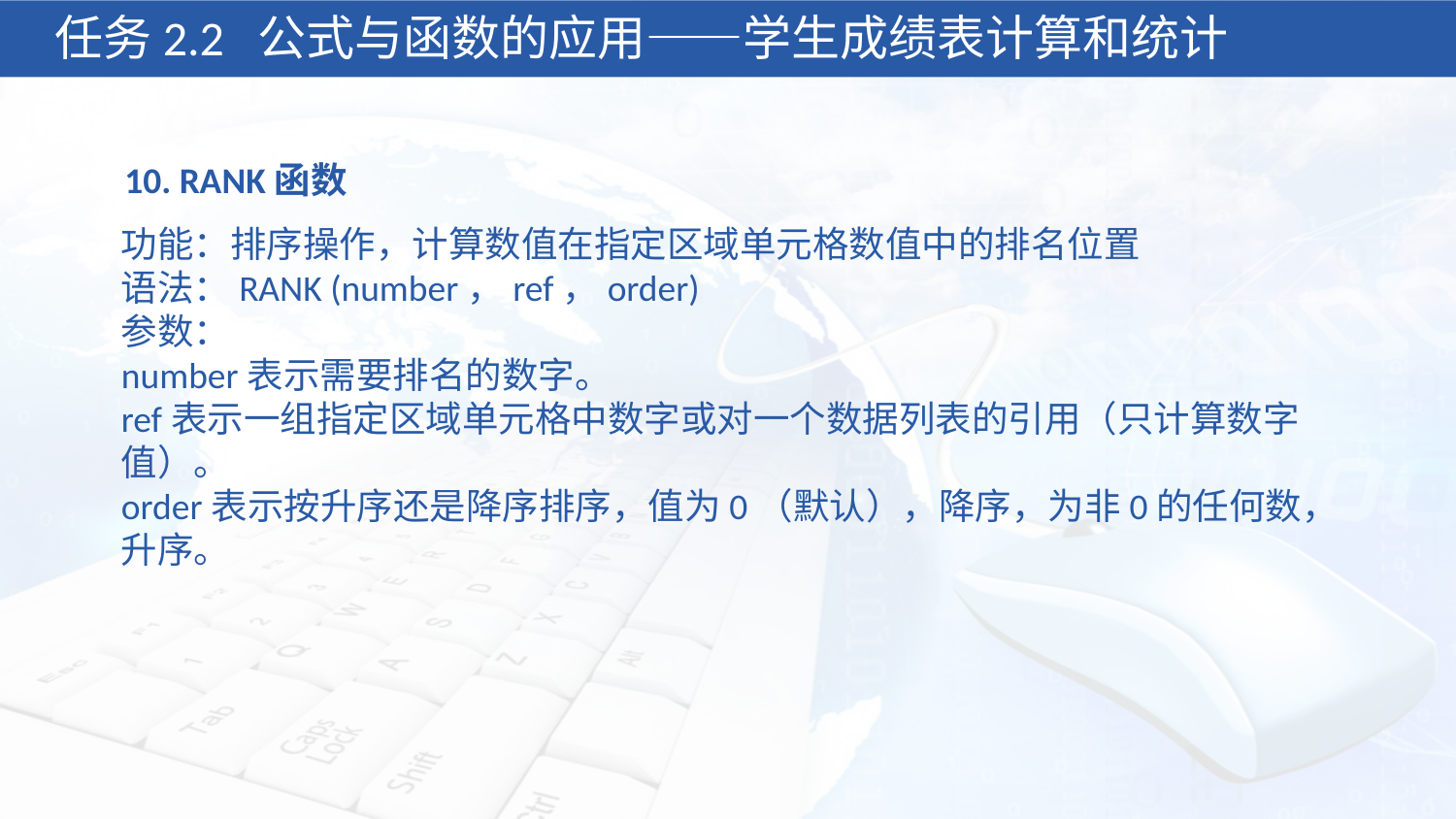

任务2.2  公式与函数的应用——学生成绩表计算和统计
10. RANK函数
功能：排序操作，计算数值在指定区域单元格数值中的排名位置
语法：RANK (number，ref，order)
参数：
number表示需要排名的数字。
ref表示一组指定区域单元格中数字或对一个数据列表的引用（只计算数字值）。
order表示按升序还是降序排序，值为0（默认），降序，为非0的任何数，升序。